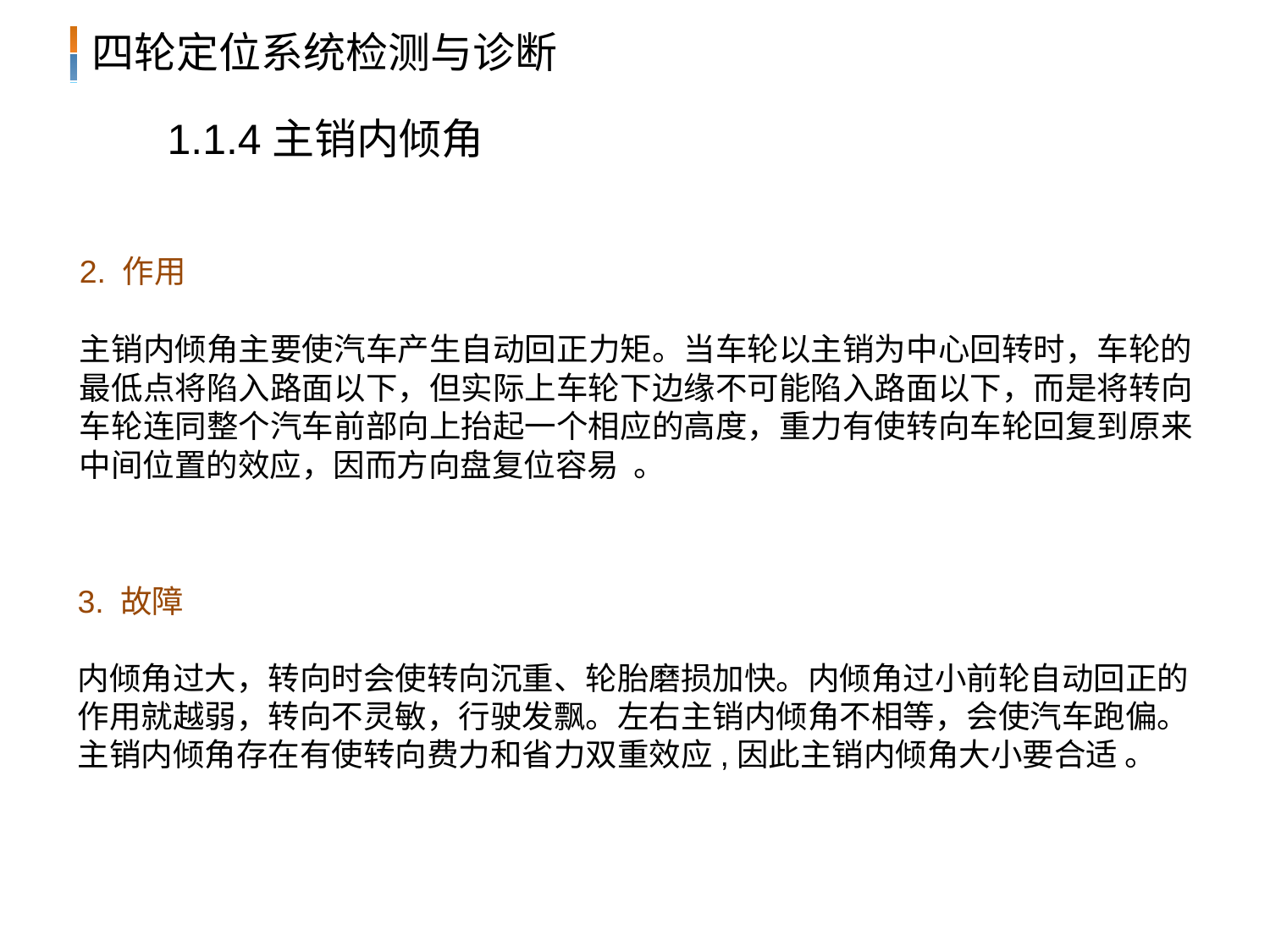

1.1.4主销内倾角
2. 作用

主销内倾角主要使汽车产生自动回正力矩。当车轮以主销为中心回转时，车轮的最低点将陷入路面以下，但实际上车轮下边缘不可能陷入路面以下，而是将转向车轮连同整个汽车前部向上抬起一个相应的高度，重力有使转向车轮回复到原来中间位置的效应，因而方向盘复位容易  。
3. 故障

内倾角过大，转向时会使转向沉重、轮胎磨损加快。内倾角过小前轮自动回正的作用就越弱，转向不灵敏，行驶发飘。左右主销内倾角不相等，会使汽车跑偏。
主销内倾角存在有使转向费力和省力双重效应,因此主销内倾角大小要合适 。